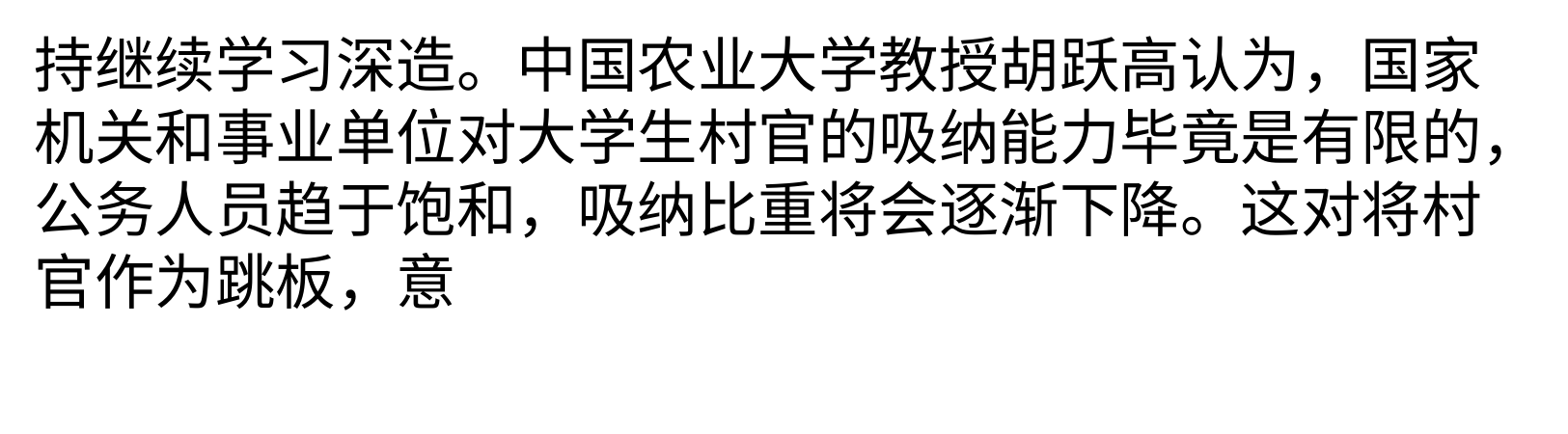

持继续学习深造。中国农业大学教授胡跃高认为，国家机关和事业单位对大学生村官的吸纳能力毕竟是有限的，公务人员趋于饱和，吸纳比重将会逐渐下降。这对将村官作为跳板，意